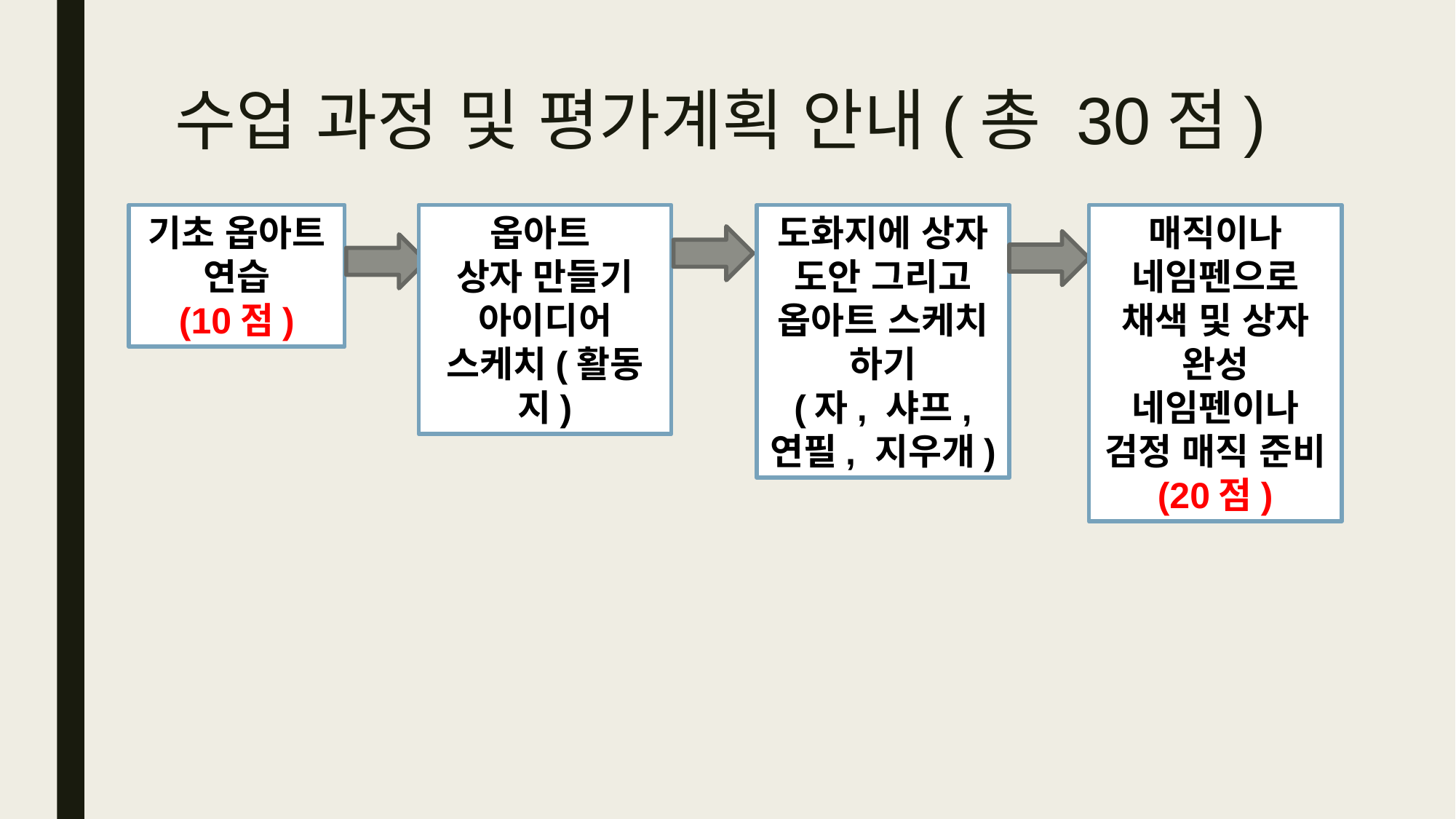

# 수업 과정 및 평가계획 안내(총 30점)
기초 옵아트 연습
(10점)
옵아트
상자 만들기 아이디어 스케치(활동지)
도화지에 상자 도안 그리고 옵아트 스케치 하기
(자, 샤프, 연필, 지우개)
매직이나 네임펜으로 채색 및 상자 완성
네임펜이나 검정 매직 준비
(20점)